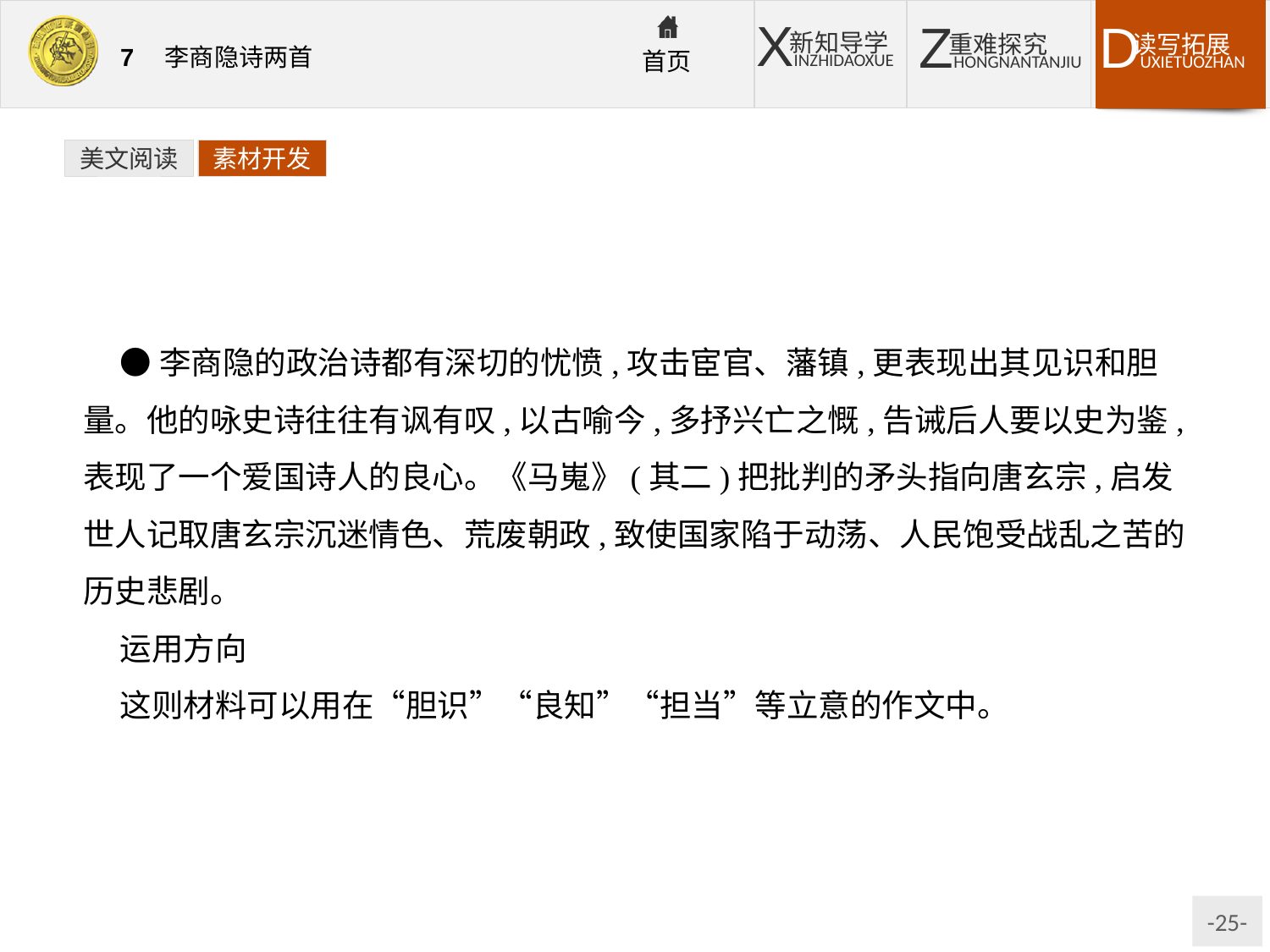

美文阅读
素材开发
●李商隐的政治诗都有深切的忧愤,攻击宦官、藩镇,更表现出其见识和胆量。他的咏史诗往往有讽有叹,以古喻今,多抒兴亡之慨,告诫后人要以史为鉴,表现了一个爱国诗人的良心。《马嵬》(其二)把批判的矛头指向唐玄宗,启发世人记取唐玄宗沉迷情色、荒废朝政,致使国家陷于动荡、人民饱受战乱之苦的历史悲剧。
运用方向
这则材料可以用在“胆识”“良知”“担当”等立意的作文中。